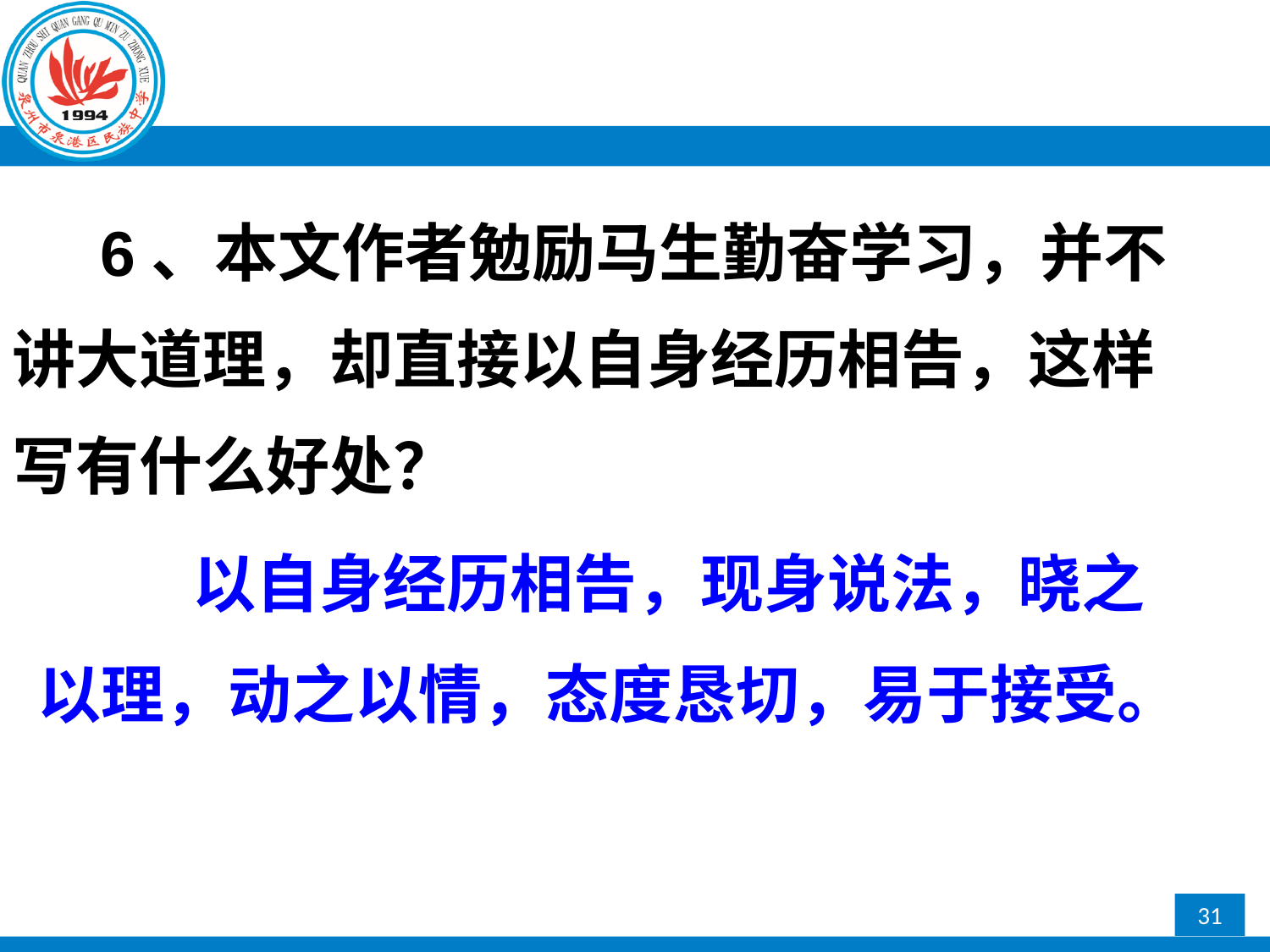

6、本文作者勉励马生勤奋学习，并不讲大道理，却直接以自身经历相告，这样写有什么好处？
       以自身经历相告，现身说法，晓之以理，动之以情，态度恳切，易于接受。